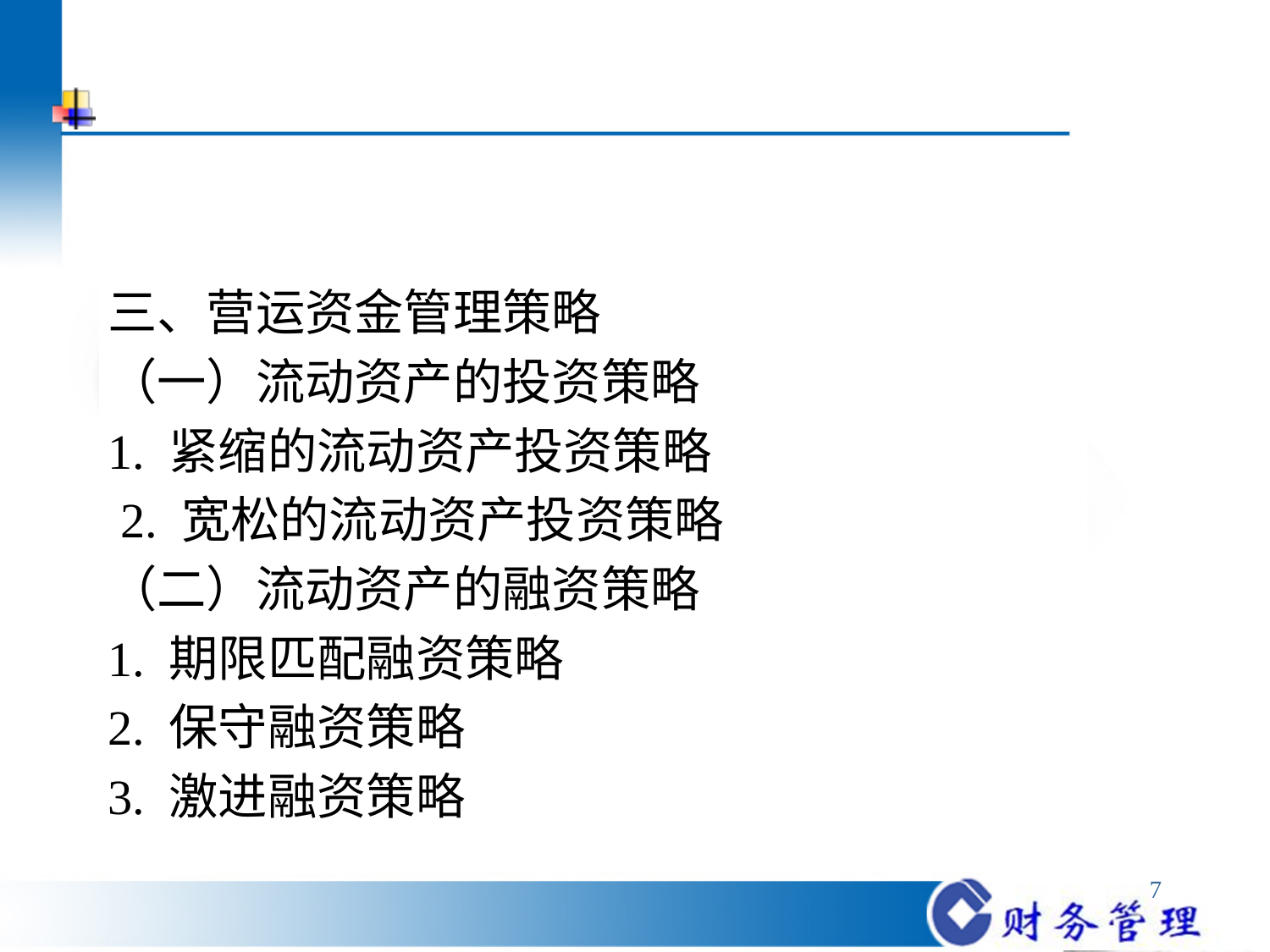

#
三、营运资金管理策略
（一）流动资产的投资策略
1. 紧缩的流动资产投资策略
 2. 宽松的流动资产投资策略
（二）流动资产的融资策略
1. 期限匹配融资策略
2. 保守融资策略
3. 激进融资策略

7